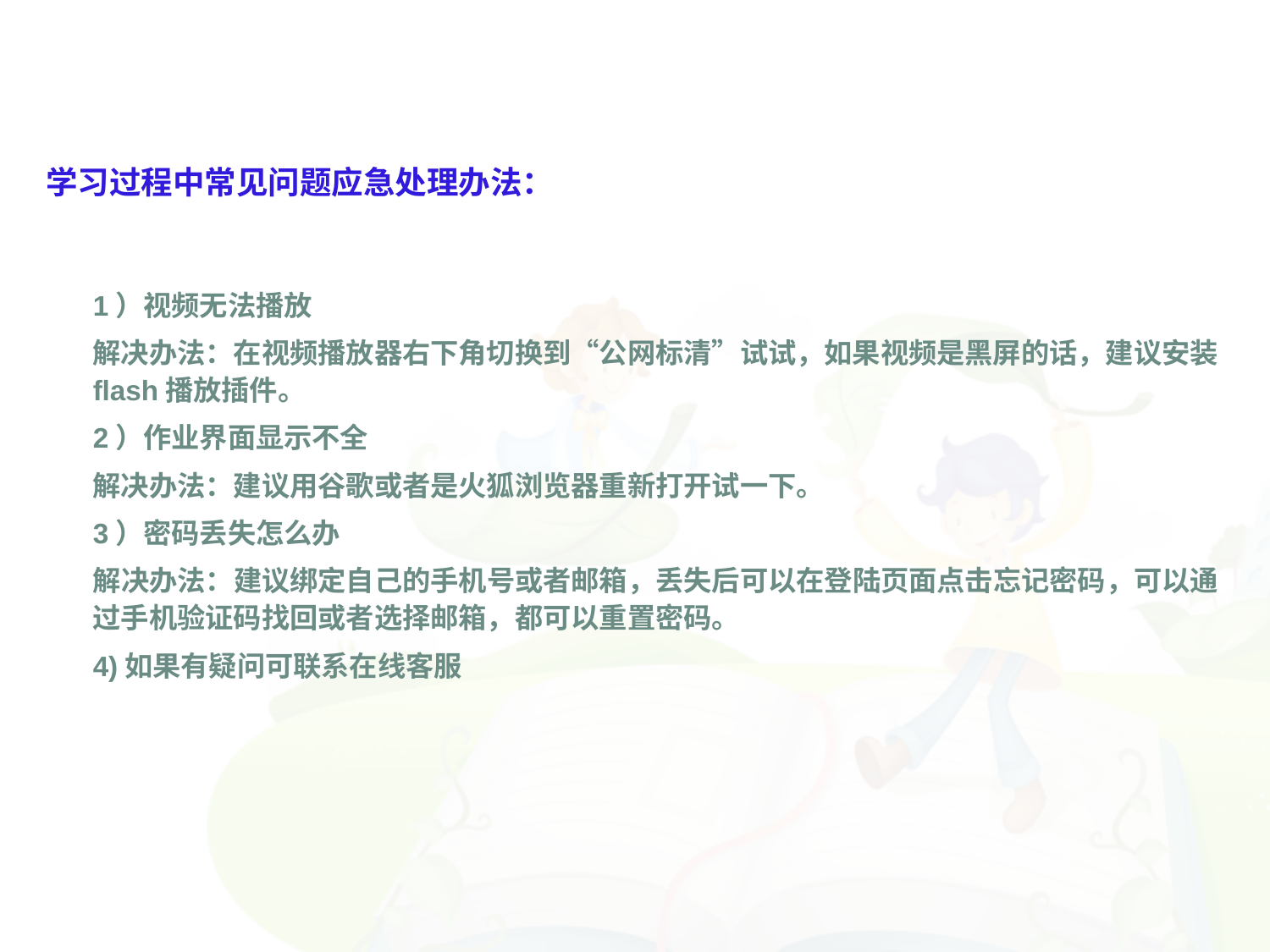

# 学习过程中常见问题应急处理办法：
1）视频无法播放
解决办法：在视频播放器右下角切换到“公网标清”试试，如果视频是黑屏的话，建议安装flash播放插件。
2）作业界面显示不全
解决办法：建议用谷歌或者是火狐浏览器重新打开试一下。
3）密码丢失怎么办
解决办法：建议绑定自己的手机号或者邮箱，丢失后可以在登陆页面点击忘记密码，可以通过手机验证码找回或者选择邮箱，都可以重置密码。
4)如果有疑问可联系在线客服